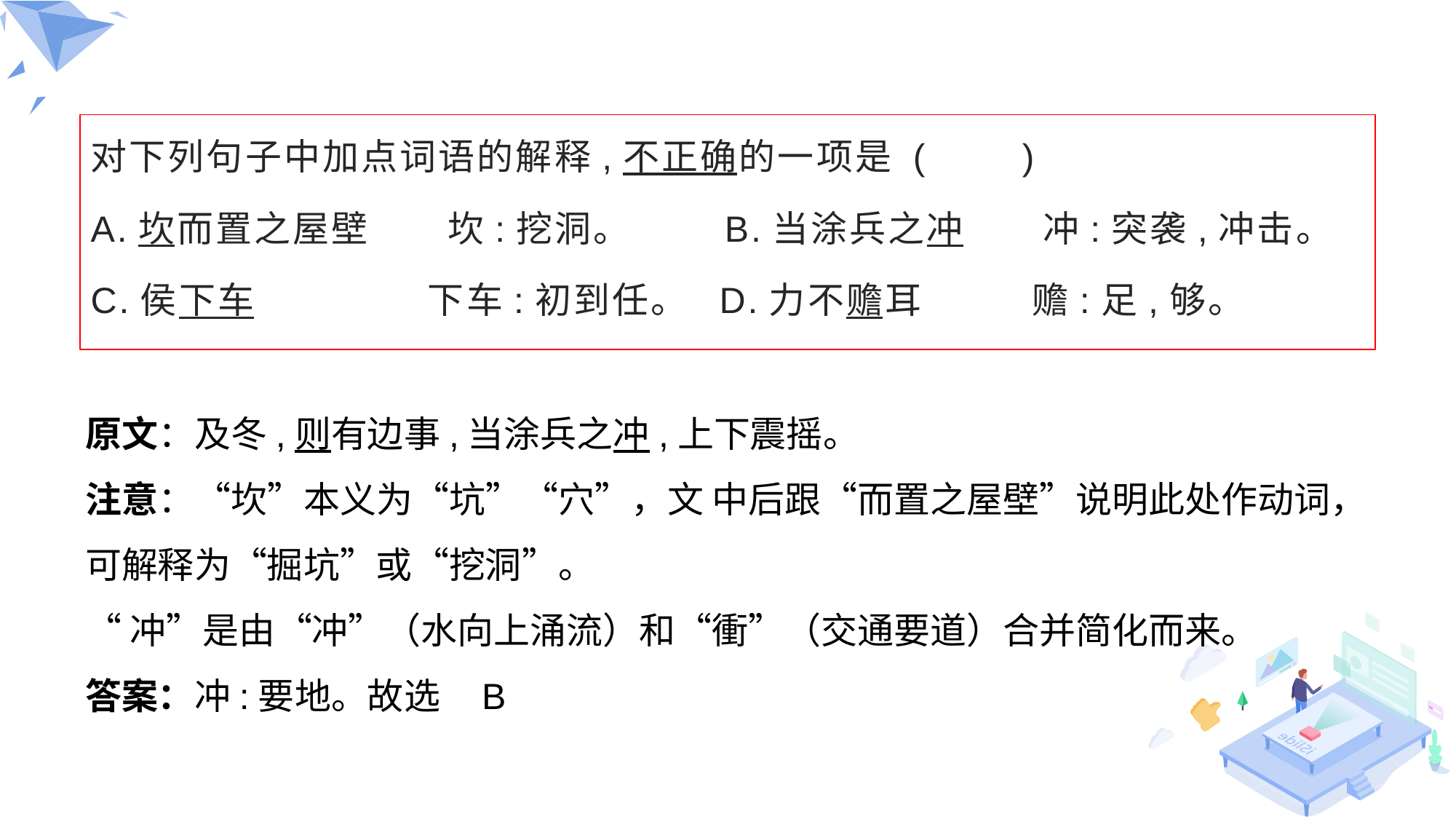

对下列句子中加点词语的解释,不正确的一项是 (　　)
A.坎而置之屋壁　　坎:挖洞。        B.当涂兵之冲　　冲:突袭,冲击。
C.侯下车　　         下车:初到任。  D.力不赡耳　　   赡:足,够。
原文：及冬,则有边事,当涂兵之冲,上下震摇。
注意：“坎”本义为“坑”“穴”，文 中后跟“而置之屋壁”说明此处作动词，可解释为“掘坑”或“挖洞”。
“冲”是由“冲”（水向上涌流）和“衝”（交通要道）合并简化而来。
答案：冲:要地。故选    B